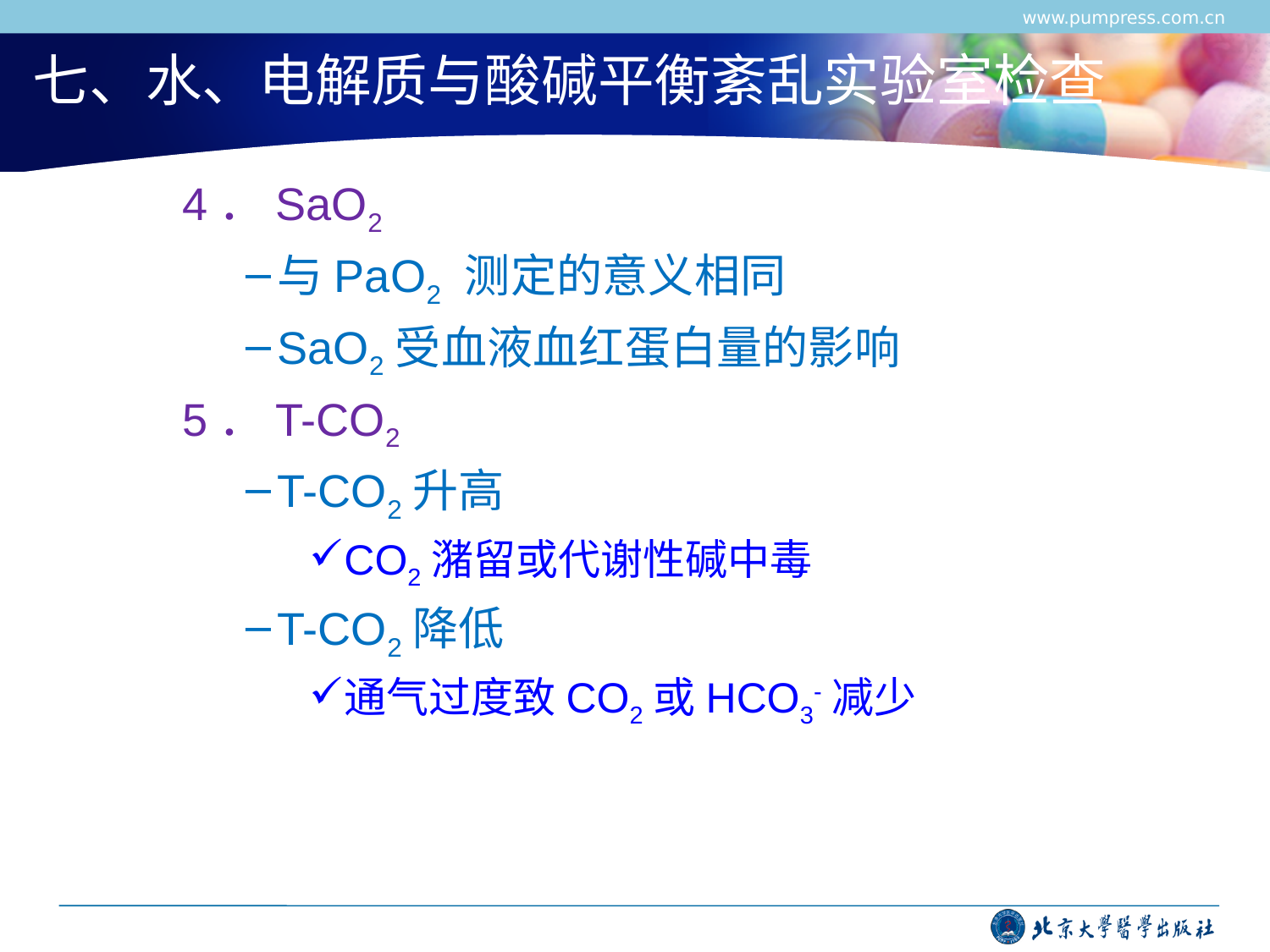

www.pumpress.com.cn
# 七、水、电解质与酸碱平衡紊乱实验室检查
4．SaO2
与PaO2 测定的意义相同
SaO2受血液血红蛋白量的影响
5．T-CO2
T-CO2升高
CO2潴留或代谢性碱中毒
T-CO2降低
通气过度致CO2或HCO3-减少